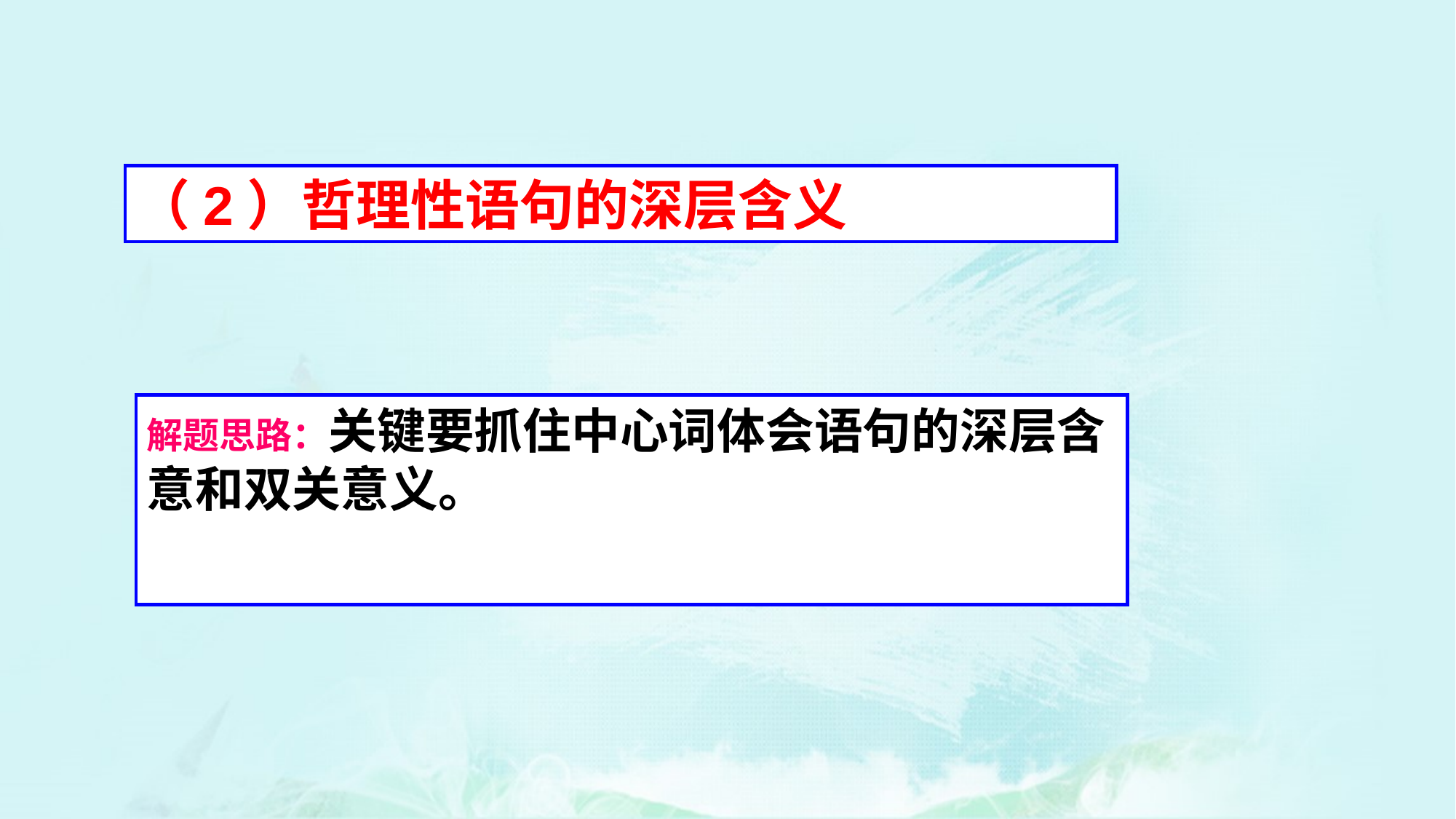

（2）哲理性语句的深层含义
解题思路：关键要抓住中心词体会语句的深层含意和双关意义。